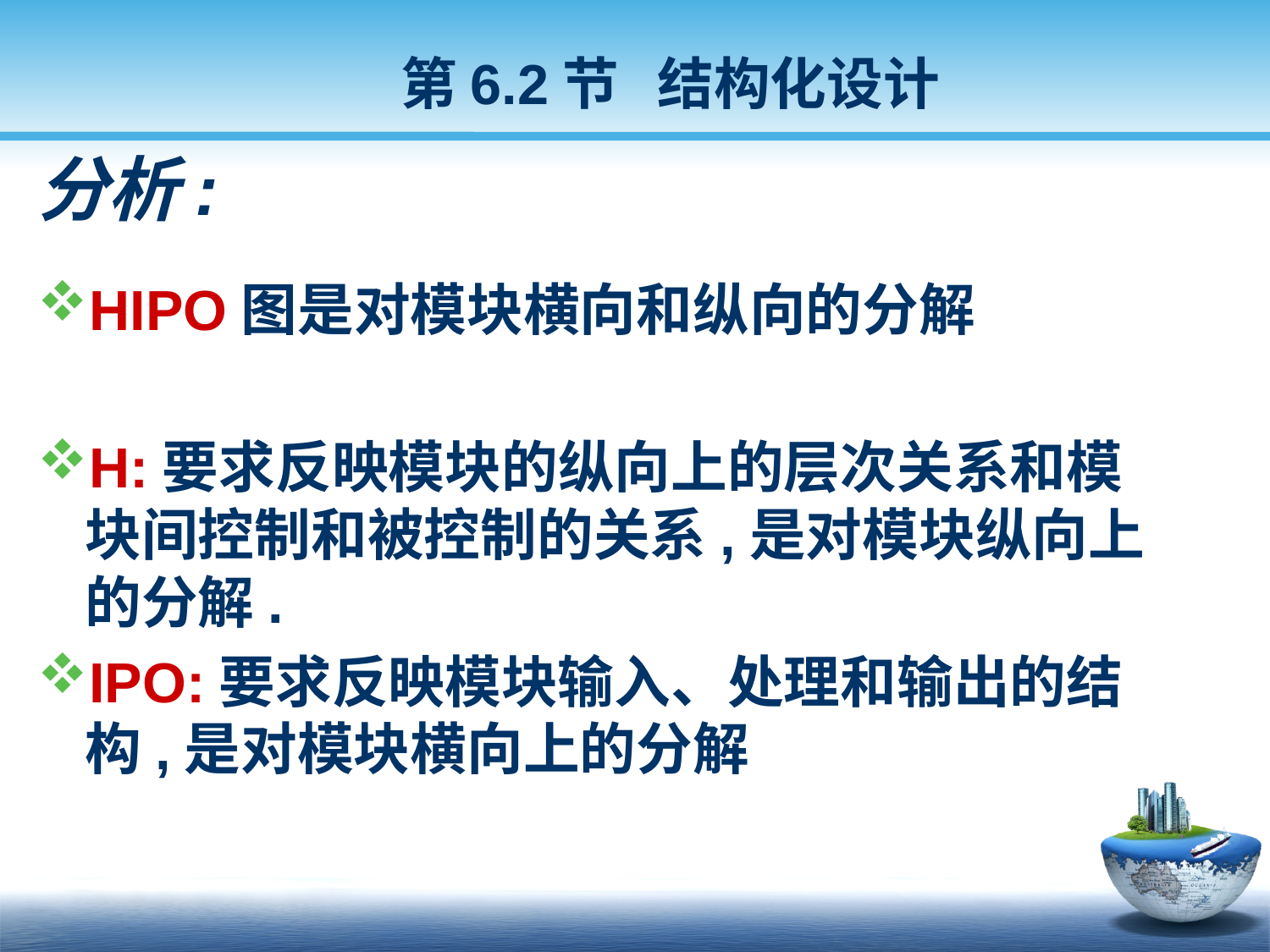

第6.2节   结构化设计
# 分析:
HIPO图是对模块横向和纵向的分解

H:要求反映模块的纵向上的层次关系和模块间控制和被控制的关系,是对模块纵向上的分解.
IPO:要求反映模块输入、处理和输出的结构,是对模块横向上的分解